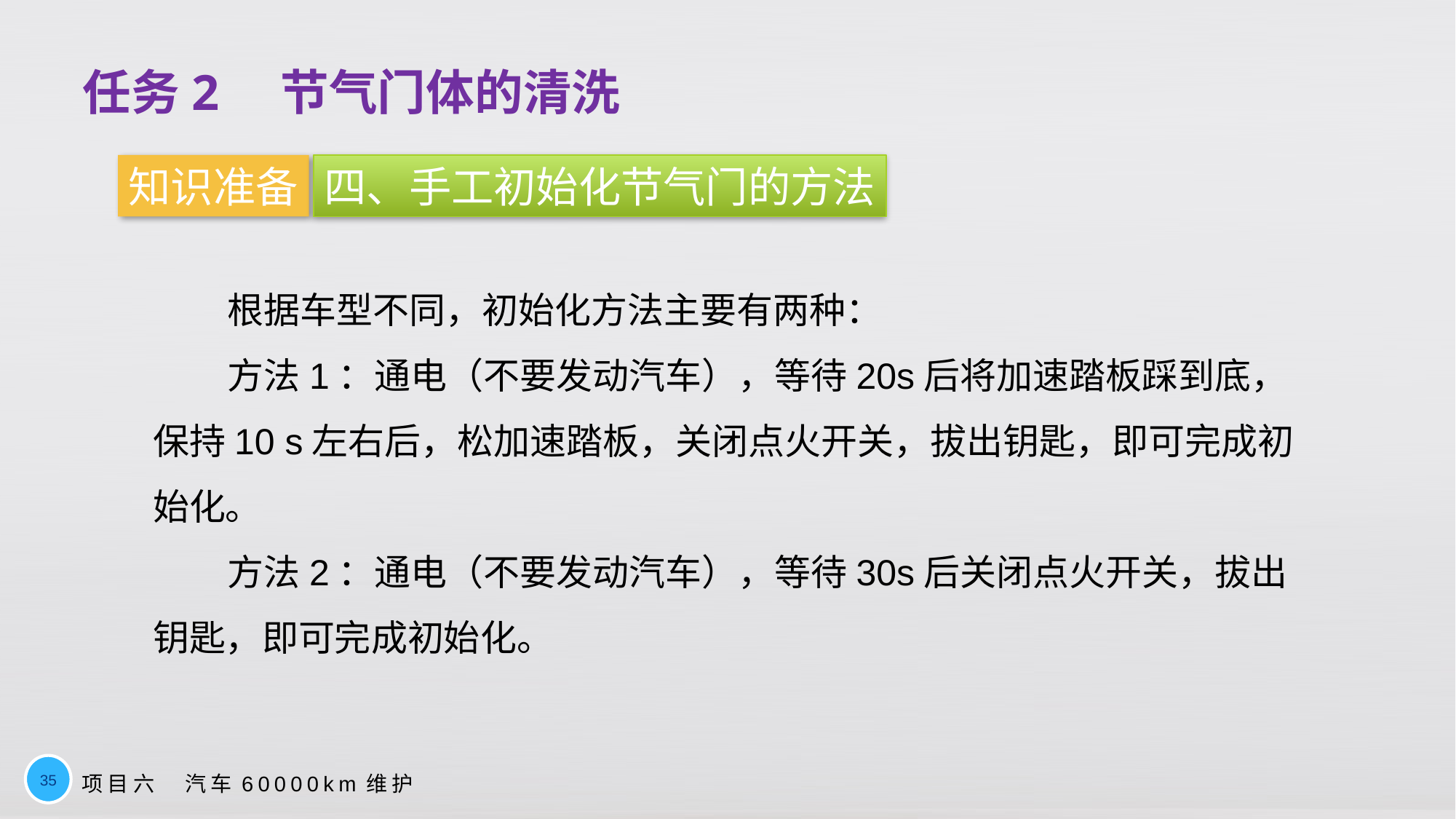

任务2　节气门体的清洗
知识准备
四、手工初始化节气门的方法
根据车型不同，初始化方法主要有两种：
方法1：通电（不要发动汽车），等待20s后将加速踏板踩到底，保持10 s左右后，松加速踏板，关闭点火开关，拔出钥匙，即可完成初始化。
方法2：通电（不要发动汽车），等待30s后关闭点火开关，拔出钥匙，即可完成初始化。
35